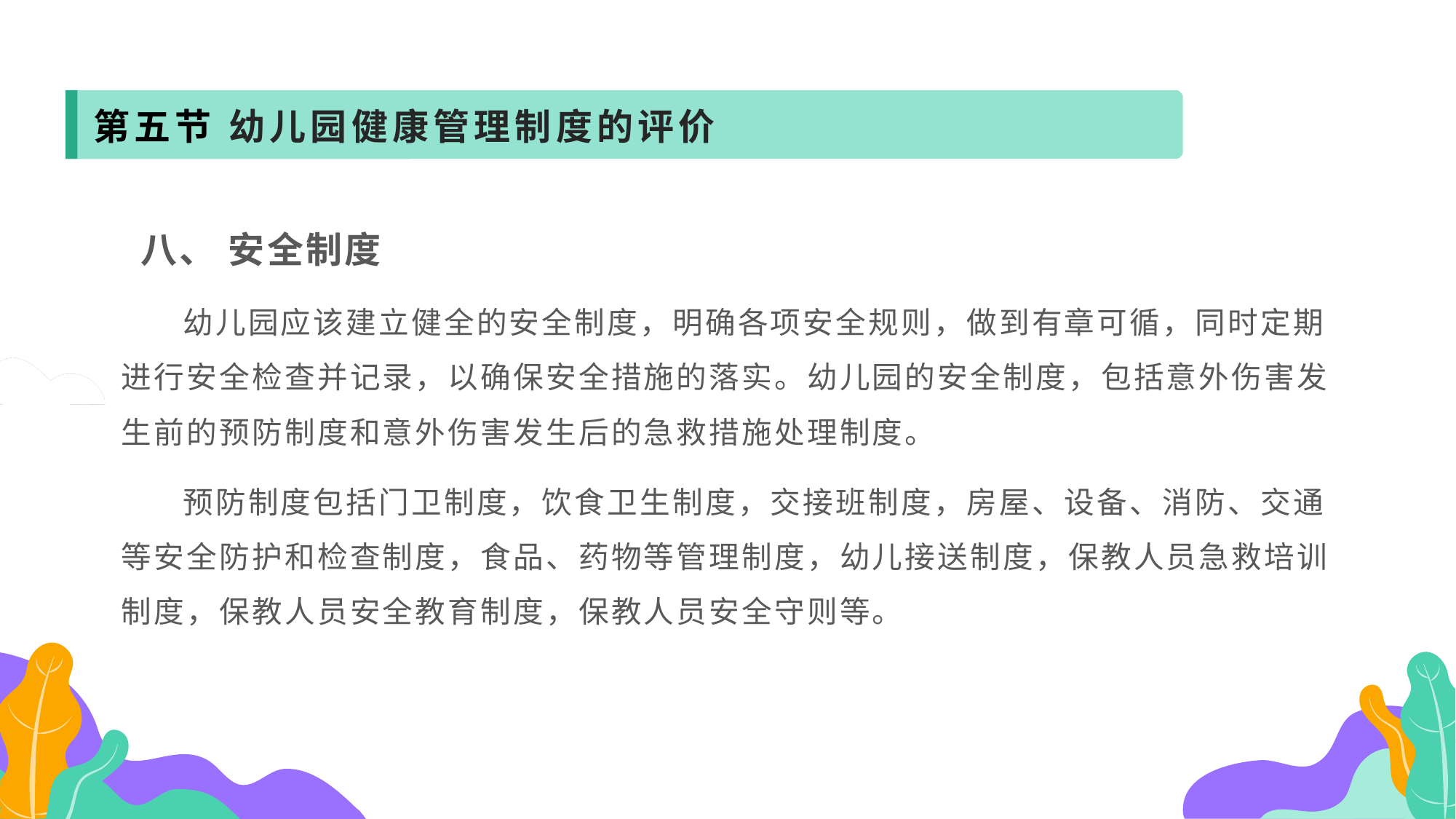

第五节 幼儿园健康管理制度的评价
 八、 安全制度
      幼儿园应该建立健全的安全制度，明确各项安全规则，做到有章可循，同时定期进行安全检查并记录，以确保安全措施的落实。幼儿园的安全制度，包括意外伤害发生前的预防制度和意外伤害发生后的急救措施处理制度。
      预防制度包括门卫制度，饮食卫生制度，交接班制度，房屋、设备、消防、交通等安全防护和检查制度，食品、药物等管理制度，幼儿接送制度，保教人员急救培训制度，保教人员安全教育制度，保教人员安全守则等。